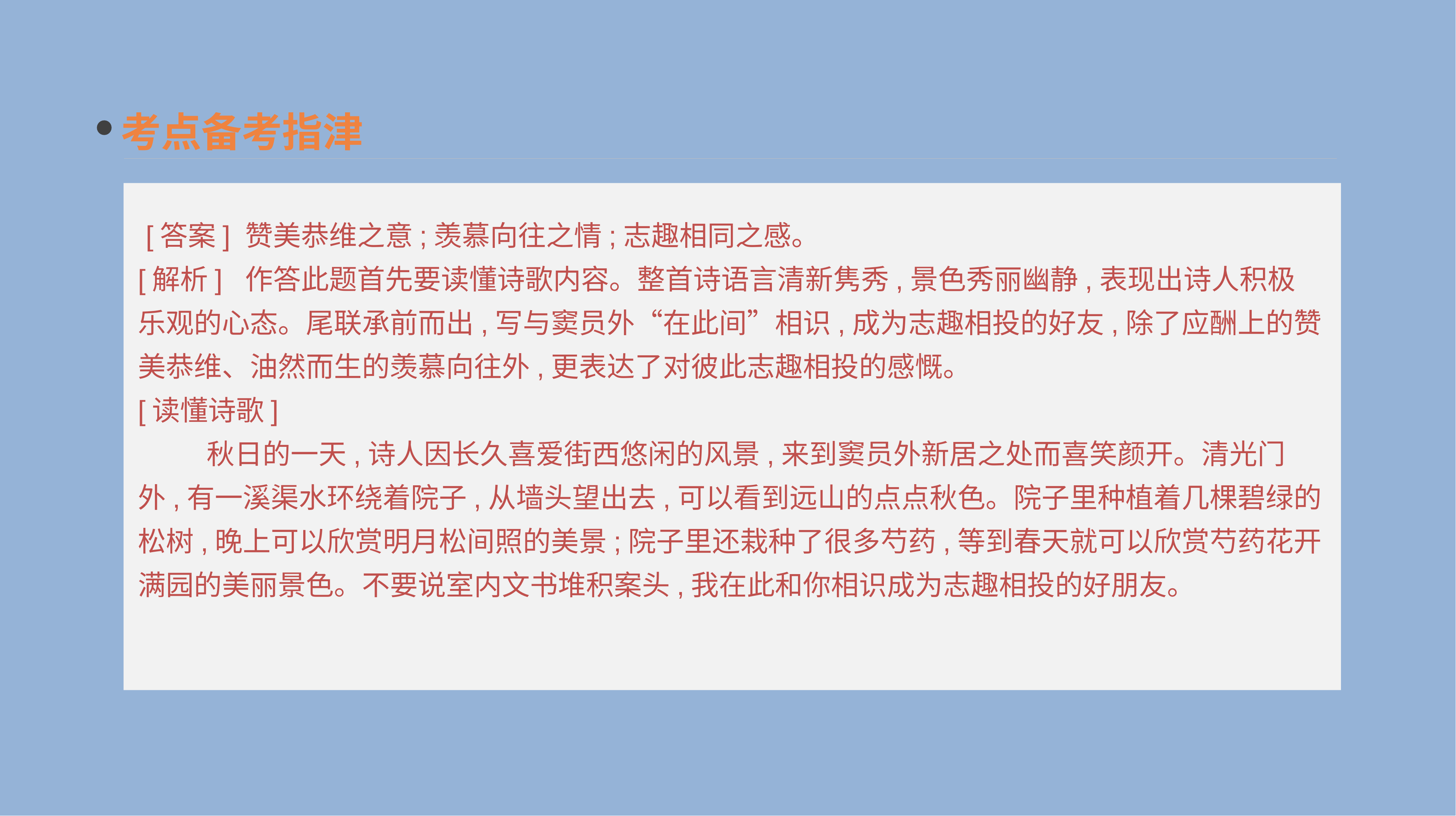

考点备考指津

 [答案] 赞美恭维之意;羡慕向往之情;志趣相同之感。
[解析]  作答此题首先要读懂诗歌内容。整首诗语言清新隽秀,景色秀丽幽静,表现出诗人积极乐观的心态。尾联承前而出,写与窦员外“在此间”相识,成为志趣相投的好友,除了应酬上的赞美恭维、油然而生的羡慕向往外,更表达了对彼此志趣相投的感慨。
[读懂诗歌]
 　　秋日的一天,诗人因长久喜爱街西悠闲的风景,来到窦员外新居之处而喜笑颜开。清光门外,有一溪渠水环绕着院子,从墙头望出去,可以看到远山的点点秋色。院子里种植着几棵碧绿的松树,晚上可以欣赏明月松间照的美景;院子里还栽种了很多芍药,等到春天就可以欣赏芍药花开满园的美丽景色。不要说室内文书堆积案头,我在此和你相识成为志趣相投的好朋友。